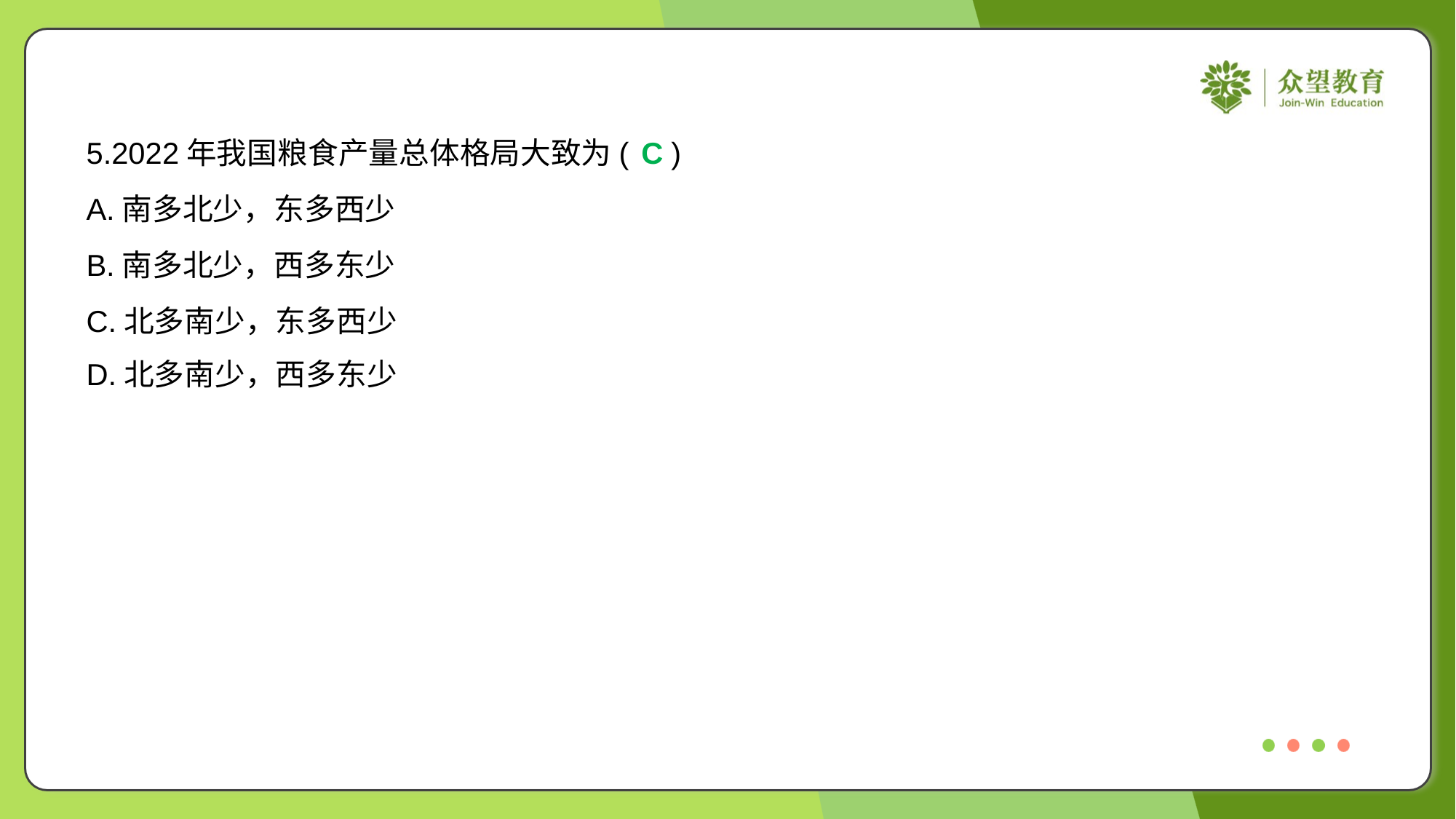

5.2022年我国粮食产量总体格局大致为(     )
C
A.南多北少，东多西少
B.南多北少，西多东少
C.北多南少，东多西少
D.北多南少，西多东少